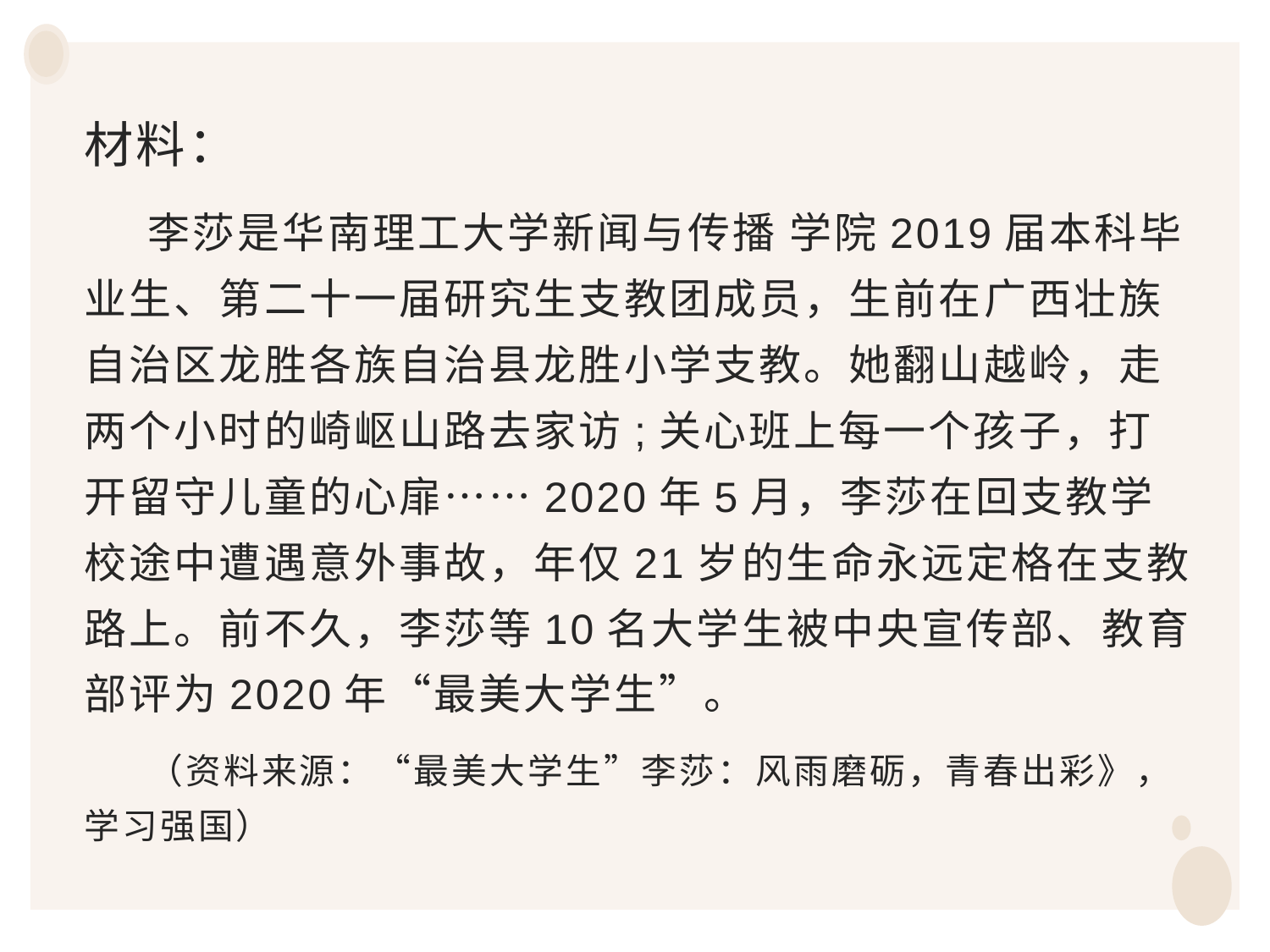

材料：
李莎是华南理工大学新闻与传播 学院2019届本科毕业生、第二十一届研究生支教团成员，生前在广西壮族自治区龙胜各族自治县龙胜小学支教。她翻山越岭，走两个小时的崎岖山路去家访;关心班上每一个孩子，打开留守儿童的心扉……2020年5月，李莎在回支教学校途中遭遇意外事故，年仅21岁的生命永远定格在支教路上。前不久，李莎等10名大学生被中央宣传部、教育部评为2020年“最美大学生”。
（资料来源：“最美大学生”李莎：风雨磨砺，青春出彩》，学习强国）